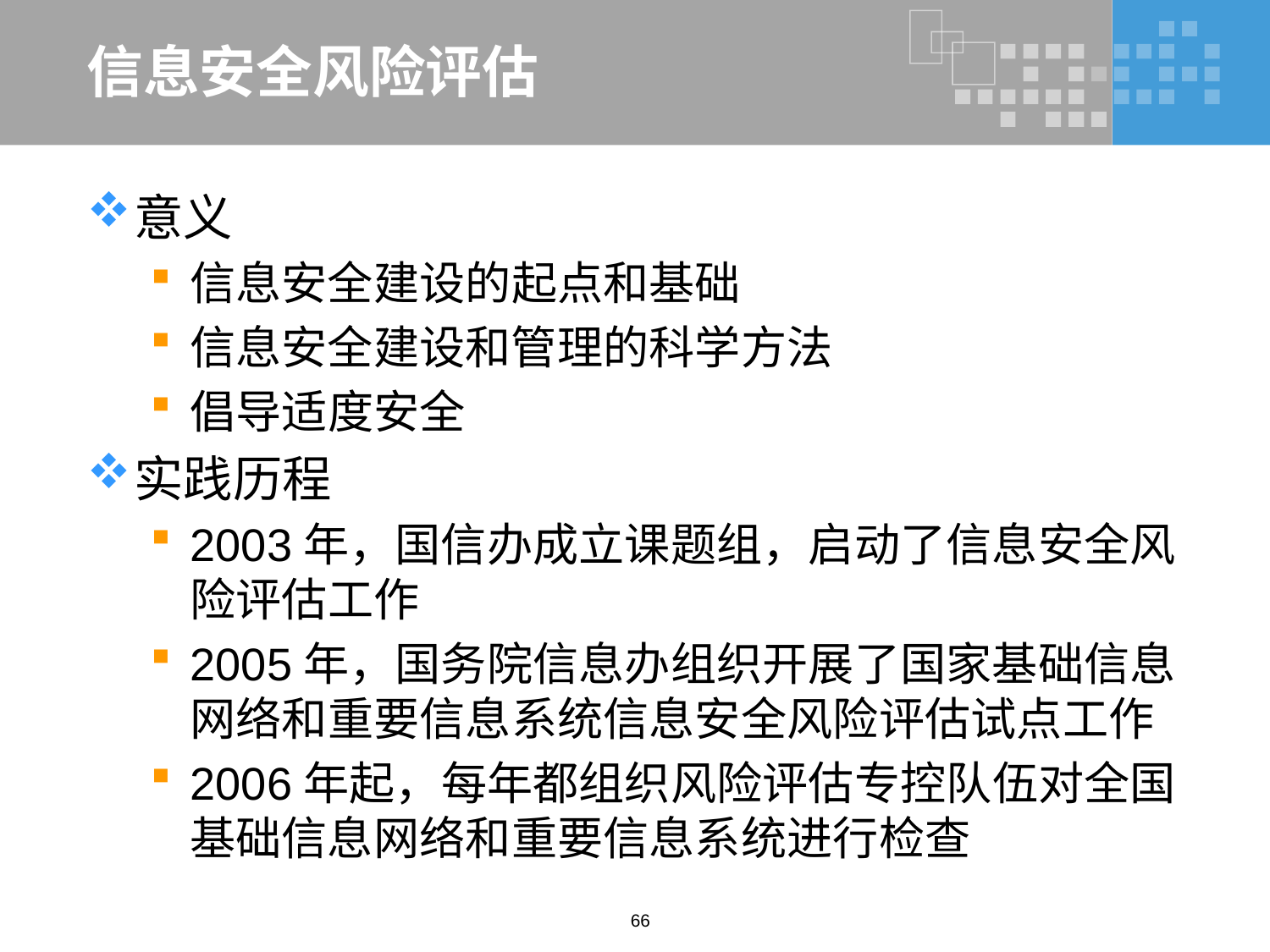

# 信息安全风险评估
意义
信息安全建设的起点和基础
信息安全建设和管理的科学方法
倡导适度安全
实践历程
2003年，国信办成立课题组，启动了信息安全风险评估工作
2005年，国务院信息办组织开展了国家基础信息网络和重要信息系统信息安全风险评估试点工作
2006年起，每年都组织风险评估专控队伍对全国基础信息网络和重要信息系统进行检查
66